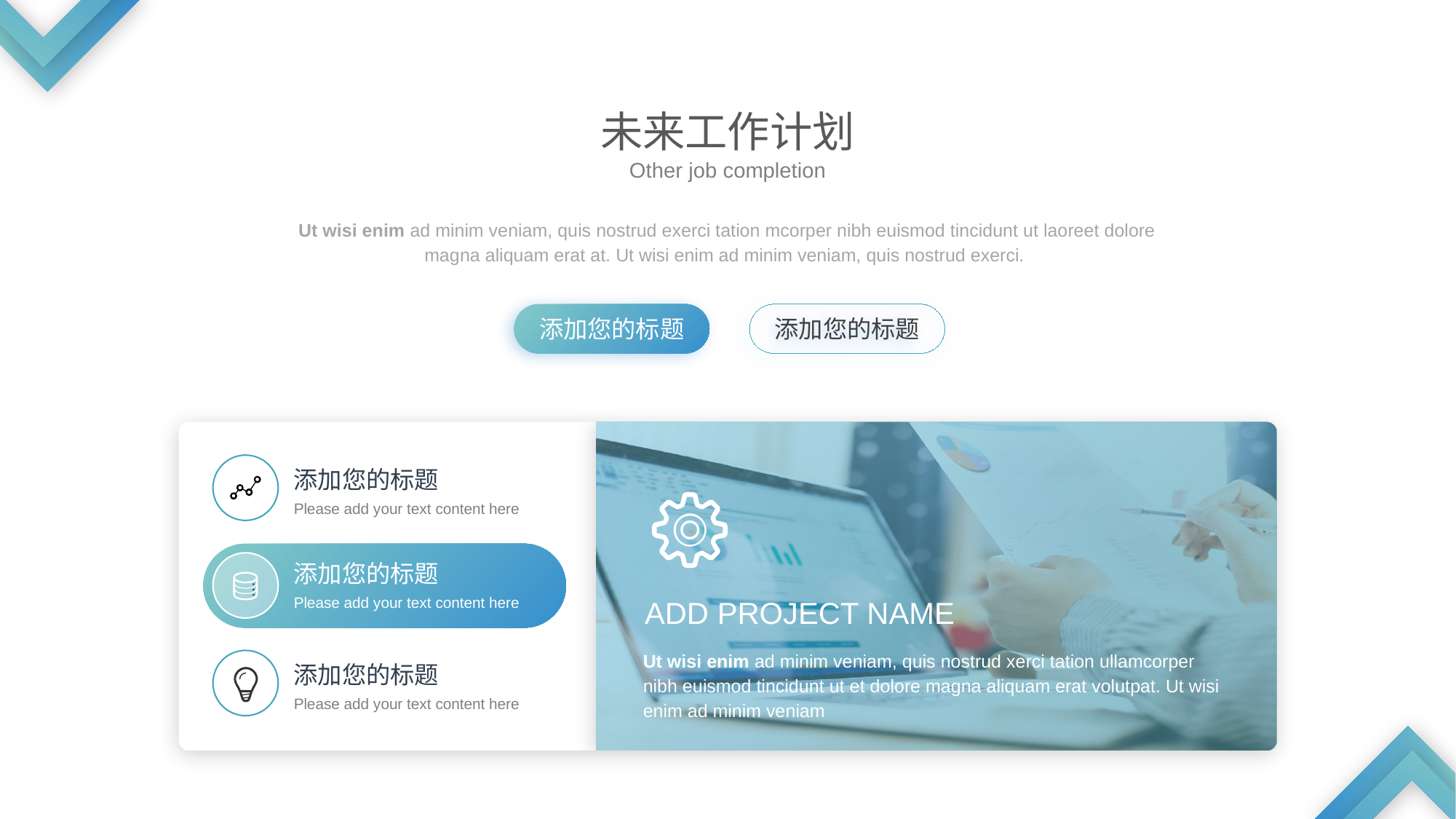

未来工作计划
Other job completion
Ut wisi enim ad minim veniam, quis nostrud exerci tation mcorper nibh euismod tincidunt ut laoreet dolore magna aliquam erat at. Ut wisi enim ad minim veniam, quis nostrud exerci.
添加您的标题
添加您的标题

添加您的标题
Please add your text content here

添加您的标题
Please add your text content here

ADD PROJECT NAME
Ut wisi enim ad minim veniam, quis nostrud xerci tation ullamcorper nibh euismod tincidunt ut et dolore magna aliquam erat volutpat. Ut wisi enim ad minim veniam
添加您的标题
Please add your text content here